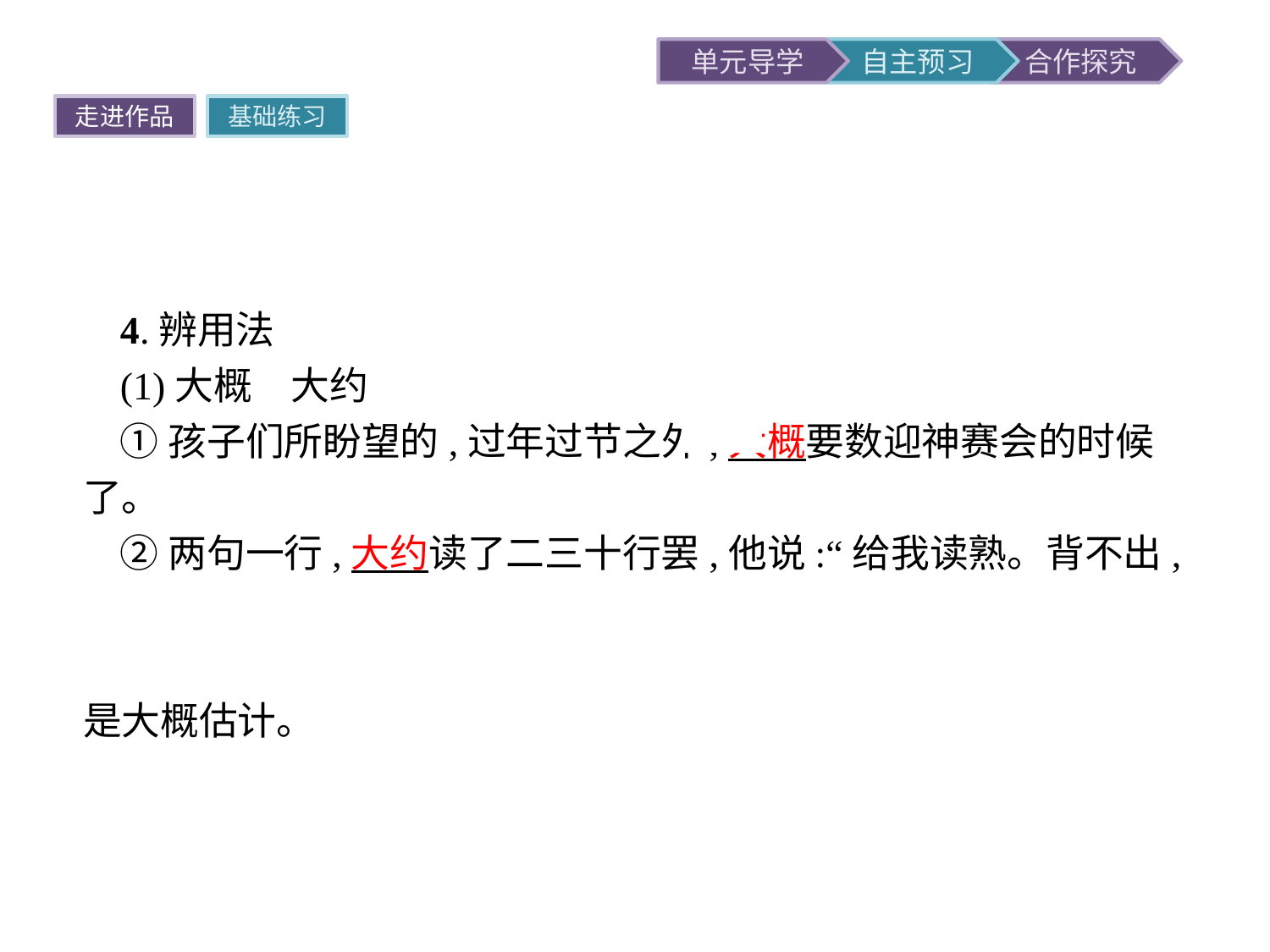

走进作品
基础练习
4.辨用法
(1)大概　大约
①孩子们所盼望的,过年过节之外,大概要数迎神赛会的时候了。
②两句一行,大约读了二三十行罢,他说:“给我读熟。背不出,就不准去看会。”
提示二者都表示估计。“大概”表示有很大的可能性,“大约”是大概估计。